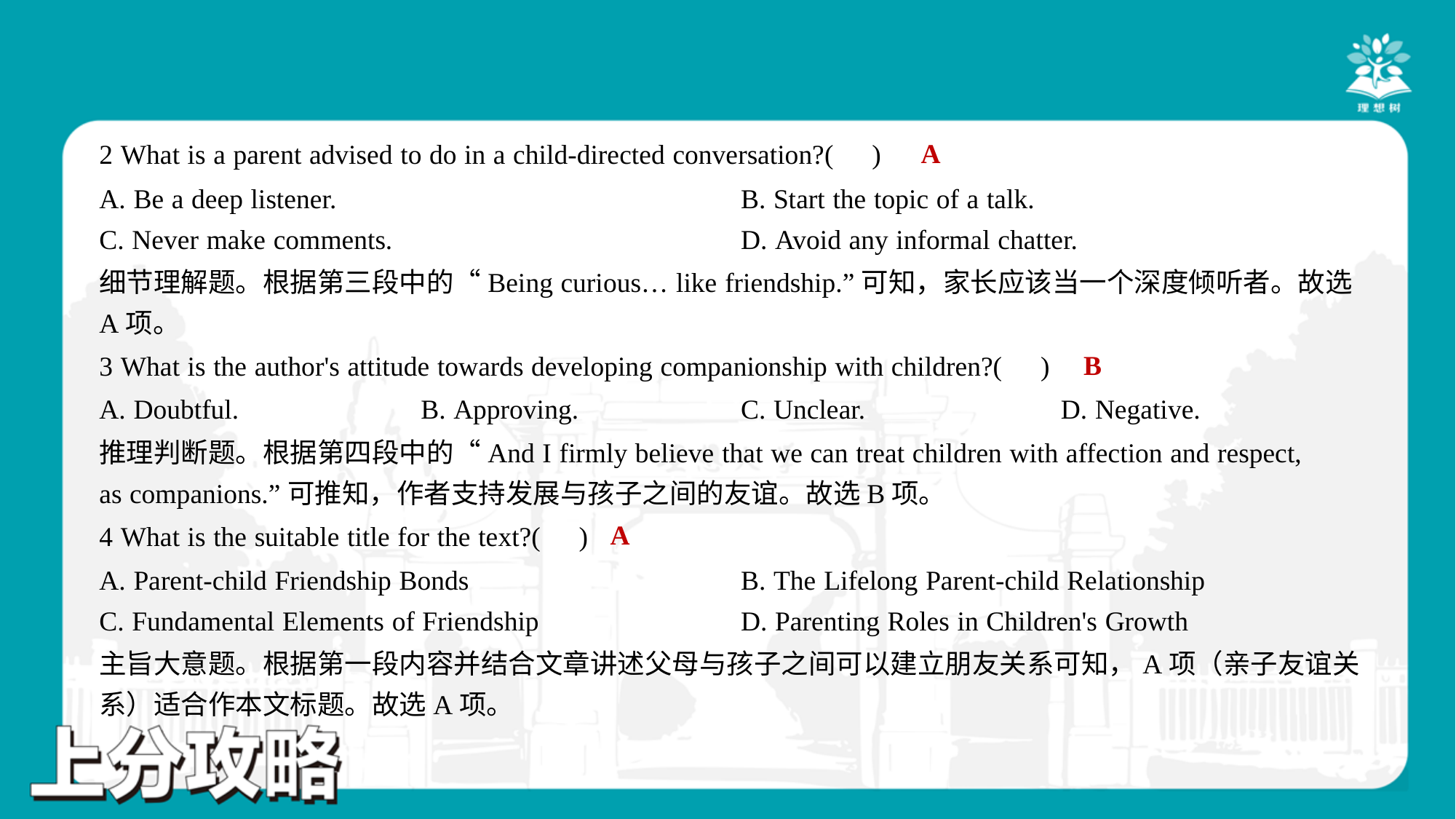

A
2 What is a parent advised to do in a child-directed conversation?(     )
A. Be a deep listener.	B. Start the topic of a talk.
C. Never make comments.	D. Avoid any informal chatter.
细节理解题。根据第三段中的“Being curious… like friendship.”可知，家长应该当一个深度倾听者。故选
A项。
B
3 What is the author's attitude towards developing companionship with children?(     )
A. Doubtful.	B. Approving.	C. Unclear.	D. Negative.
推理判断题。根据第四段中的“And I firmly believe that we can treat children with affection and respect,
as companions.”可推知，作者支持发展与孩子之间的友谊。故选B项。
A
4 What is the suitable title for the text?(     )
A. Parent-child Friendship Bonds	B. The Lifelong Parent-child Relationship
C. Fundamental Elements of Friendship	D. Parenting Roles in Children's Growth
主旨大意题。根据第一段内容并结合文章讲述父母与孩子之间可以建立朋友关系可知，A项（亲子友谊关
系）适合作本文标题。故选A项。